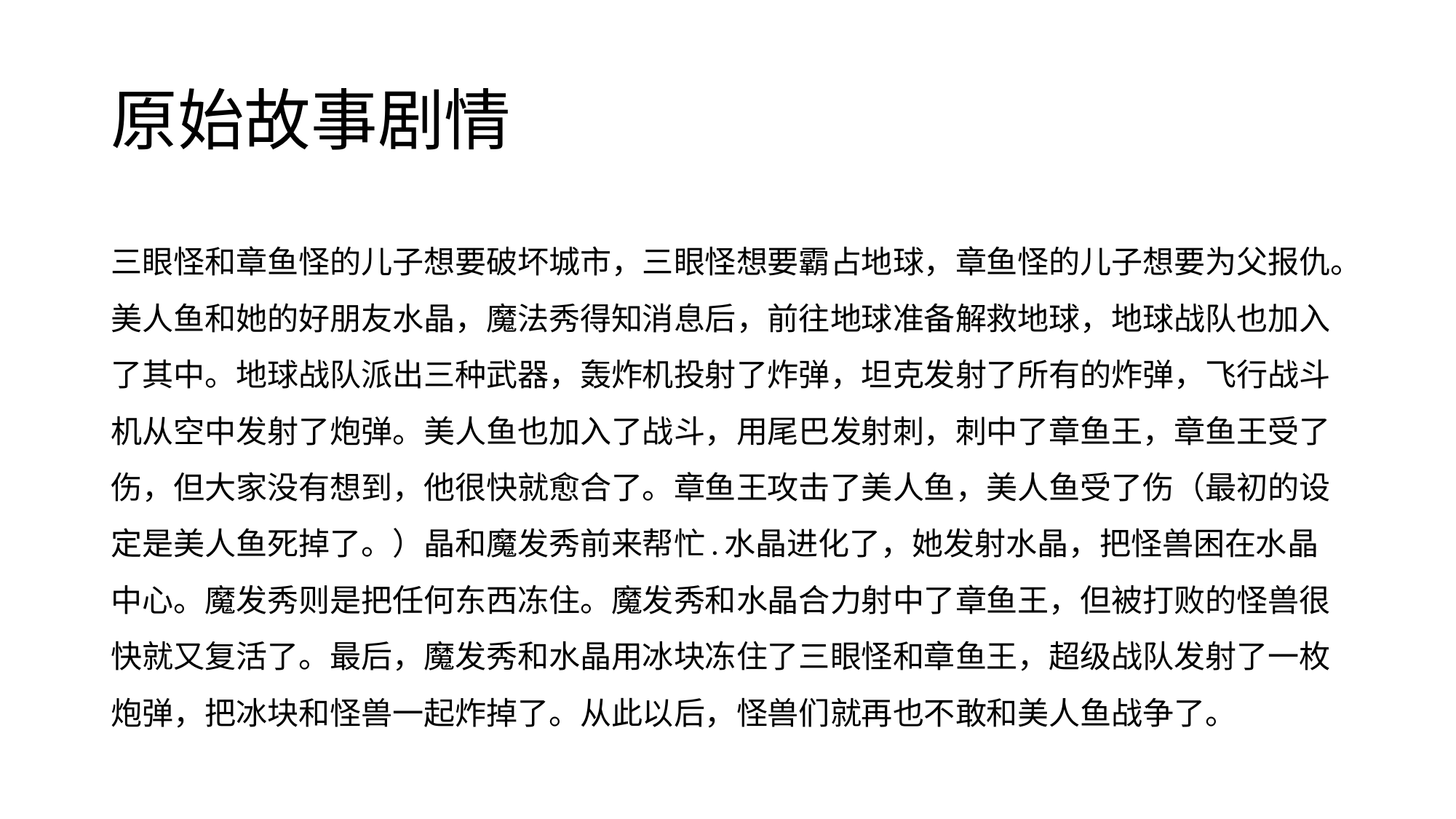

# 原始故事剧情
三眼怪和章鱼怪的儿子想要破坏城市，三眼怪想要霸占地球，章鱼怪的儿子想要为父报仇。美人鱼和她的好朋友水晶，魔法秀得知消息后，前往地球准备解救地球，地球战队也加入了其中。地球战队派出三种武器，轰炸机投射了炸弹，坦克发射了所有的炸弹，飞行战斗机从空中发射了炮弹。美人鱼也加入了战斗，用尾巴发射刺，刺中了章鱼王，章鱼王受了伤，但大家没有想到，他很快就愈合了。章鱼王攻击了美人鱼，美人鱼受了伤（最初的设定是美人鱼死掉了。）晶和魔发秀前来帮忙.水晶进化了，她发射水晶，把怪兽困在水晶中心。魔发秀则是把任何东西冻住。魔发秀和水晶合力射中了章鱼王，但被打败的怪兽很快就又复活了。最后，魔发秀和水晶用冰块冻住了三眼怪和章鱼王，超级战队发射了一枚炮弹，把冰块和怪兽一起炸掉了。从此以后，怪兽们就再也不敢和美人鱼战争了。